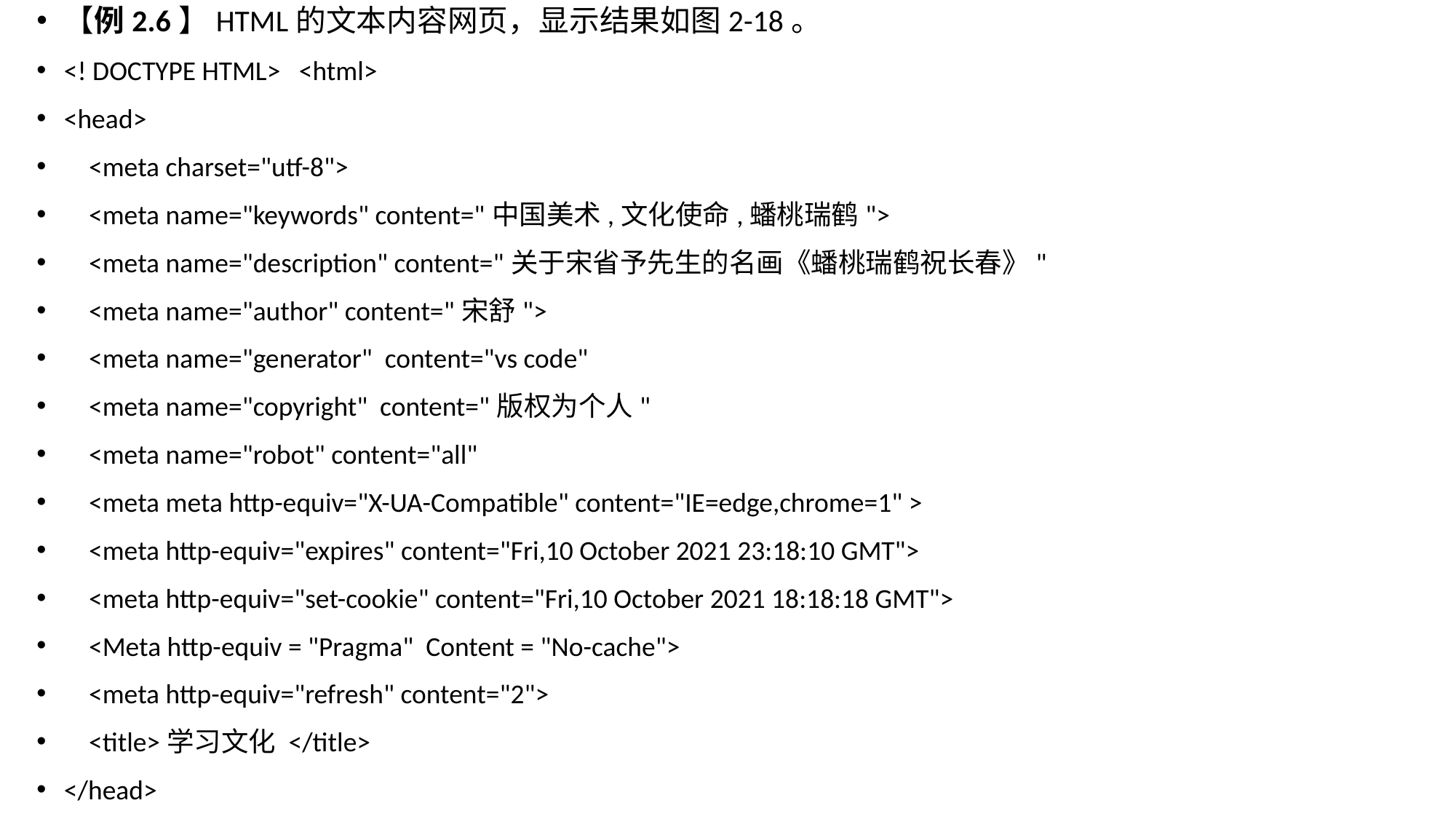

【例2.6】HTML的文本内容网页，显示结果如图2-18。
<! DOCTYPE HTML>   <html>
<head>
    <meta charset="utf-8">
    <meta name="keywords" content="中国美术,文化使命,蟠桃瑞鹤">
    <meta name="description" content="关于宋省予先生的名画《蟠桃瑞鹤祝长春》"
    <meta name="author" content="宋舒">
    <meta name="generator"  content="vs code"
    <meta name="copyright"  content="版权为个人"
    <meta name="robot" content="all"
    <meta meta http-equiv="X-UA-Compatible" content="IE=edge,chrome=1" >
    <meta http-equiv="expires" content="Fri,10 October 2021 23:18:10 GMT">
    <meta http-equiv="set-cookie" content="Fri,10 October 2021 18:18:18 GMT">
    <Meta http-equiv = "Pragma"  Content = "No-cache">
    <meta http-equiv="refresh" content="2">
    <title>学习文化 </title>
</head>